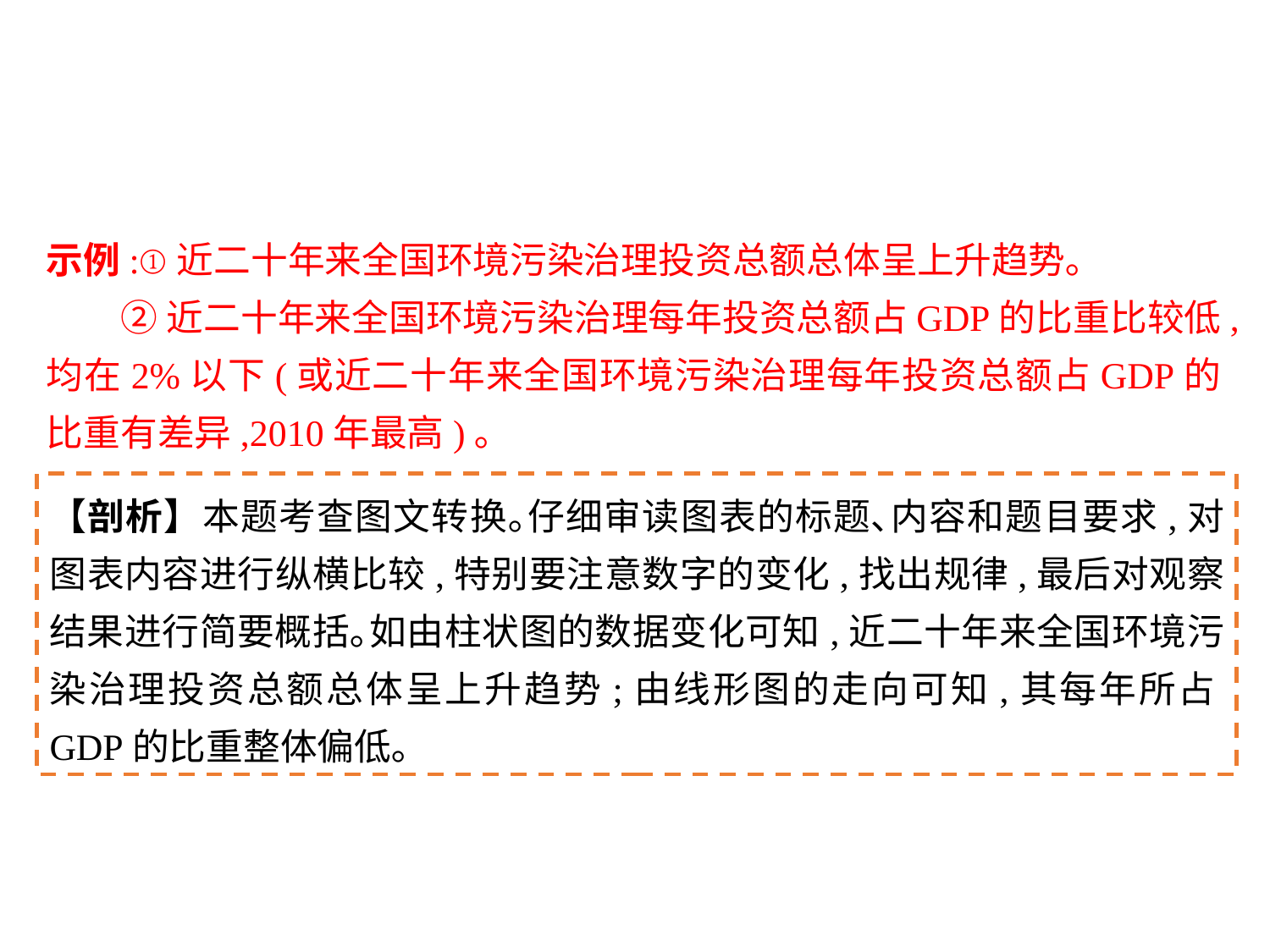

示例:①近二十年来全国环境污染治理投资总额总体呈上升趋势｡
         ②近二十年来全国环境污染治理每年投资总额占GDP的比重比较低,均在2%以下(或近二十年来全国环境污染治理每年投资总额占GDP的比重有差异,2010年最高)｡
【剖析】本题考查图文转换｡仔细审读图表的标题､内容和题目要求,对图表内容进行纵横比较,特别要注意数字的变化,找出规律,最后对观察结果进行简要概括｡如由柱状图的数据变化可知,近二十年来全国环境污染治理投资总额总体呈上升趋势;由线形图的走向可知,其每年所占GDP的比重整体偏低｡